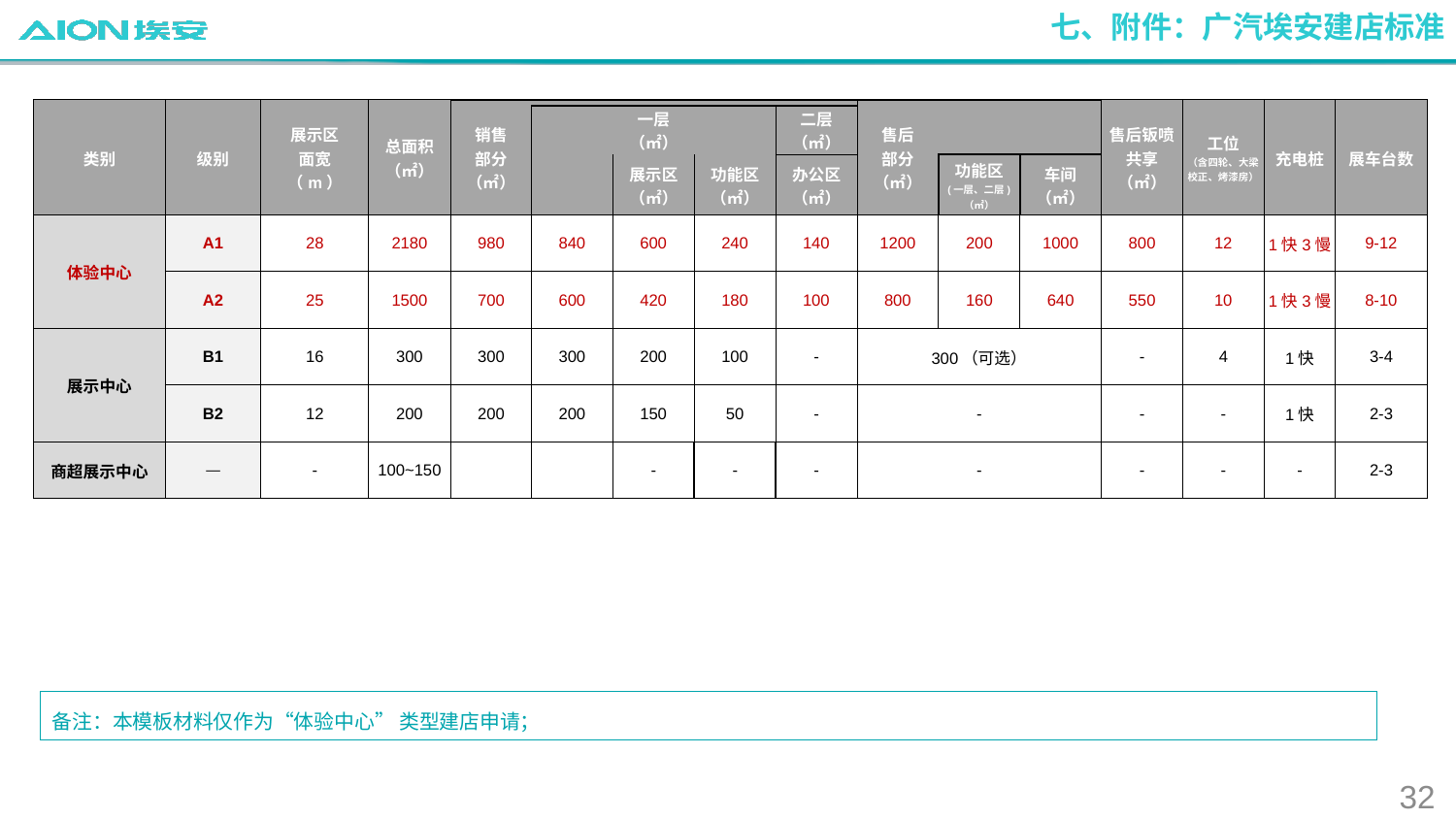

七、附件：广汽埃安建店标准
| 类别 | 级别 | 展示区 面宽 （m） | 总面积 （㎡） | 销售 部分（㎡） |  |  |  |  | 售后 部分（㎡） |  |  | 售后钣喷共享（㎡） | 工位 （含四轮、大梁校正、烤漆房） | 充电桩 | 展车台数 |
| --- | --- | --- | --- | --- | --- | --- | --- | --- | --- | --- | --- | --- | --- | --- | --- |
|  |  |  |  |  | 一层 （㎡） |  |  | 二层 （㎡） |  |  |  |  |  |  |  |
|  |  |  |  |  |  | 展示区 （㎡） | 功能区 （㎡） | 办公区 （㎡） |  | 功能区 (一层、二层) （㎡） | 车间 （㎡） |  |  |  |  |
| 体验中心 | A1 | 28 | 2180 | 980 | 840 | 600 | 240 | 140 | 1200 | 200 | 1000 | 800 | 12 | 1快3慢 | 9-12 |
|  | A2 | 25 | 1500 | 700 | 600 | 420 | 180 | 100 | 800 | 160 | 640 | 550 | 10 | 1快3慢 | 8-10 |
| 展示中心 | B1 | 16 | 300 | 300 | 300 | 200 | 100 | - | 300（可选） |  | - | - | 4 | 1快 | 3-4 |
|  | B2 | 12 | 200 | 200 | 200 | 150 | 50 | - | - |  | - | - | - | 1快 | 2-3 |
| 商超展示中心 | — | - | 100~150 |  |  | - | - | - | - |  | - | - | - | - | 2-3 |
备注：本模板材料仅作为“体验中心” 类型建店申请；